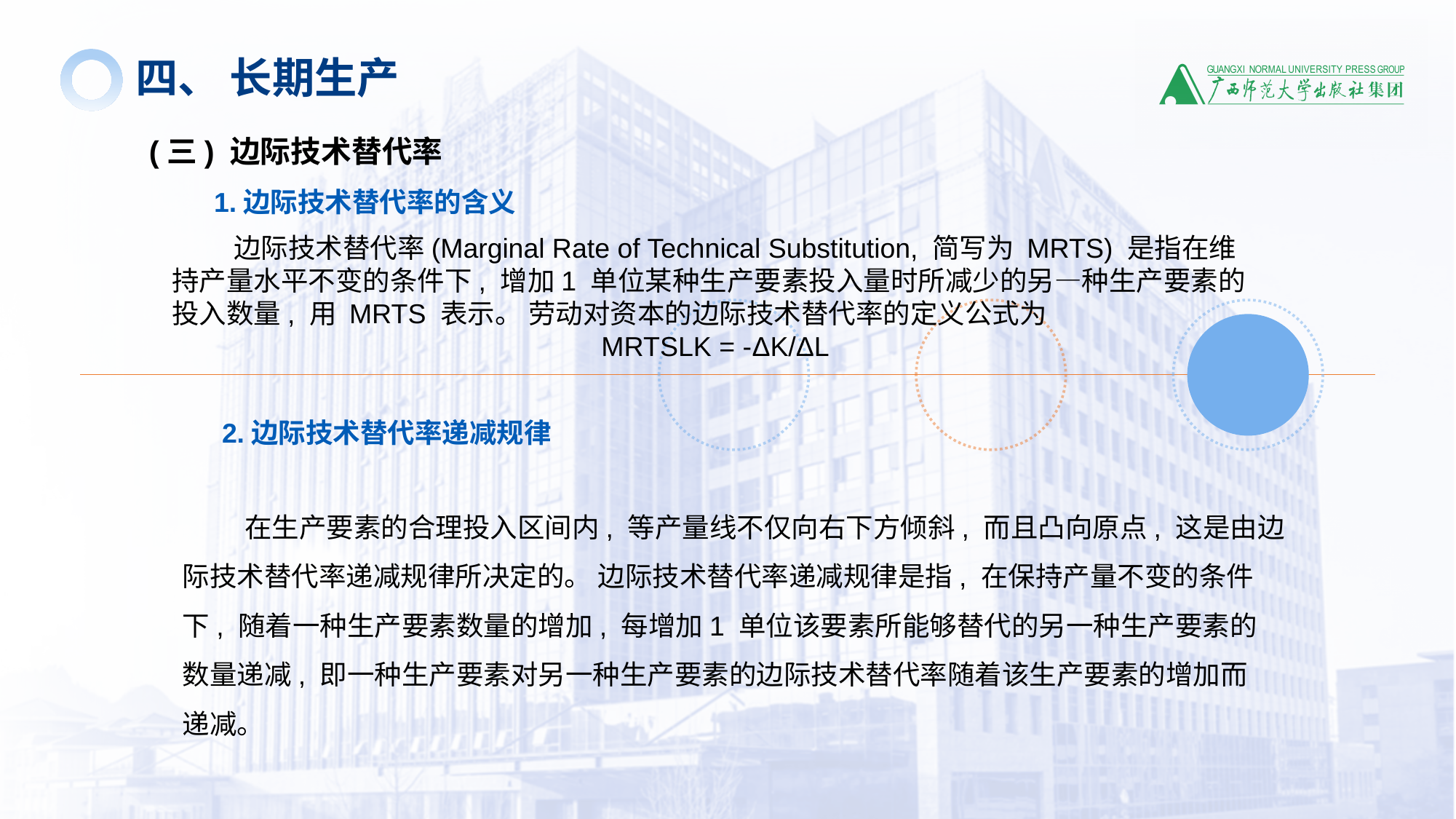

四、 长期生产

(三) 边际技术替代率

1.边际技术替代率的含义
         边际技术替代率(Marginal Rate of Technical Substitution, 简写为 MRTS) 是指在维持产量水平不变的条件下, 增加1 单位某种生产要素投入量时所减少的另—种生产要素的投入数量, 用 MRTS 表示。 劳动对资本的边际技术替代率的定义公式为
MRTSLK = -ΔK/ΔL
2.边际技术替代率递减规律
         在生产要素的合理投入区间内, 等产量线不仅向右下方倾斜, 而且凸向原点, 这是由边
际技术替代率递减规律所决定的。 边际技术替代率递减规律是指, 在保持产量不变的条件
下, 随着一种生产要素数量的增加, 每增加1 单位该要素所能够替代的另一种生产要素的
数量递减, 即一种生产要素对另一种生产要素的边际技术替代率随着该生产要素的增加而
递减。